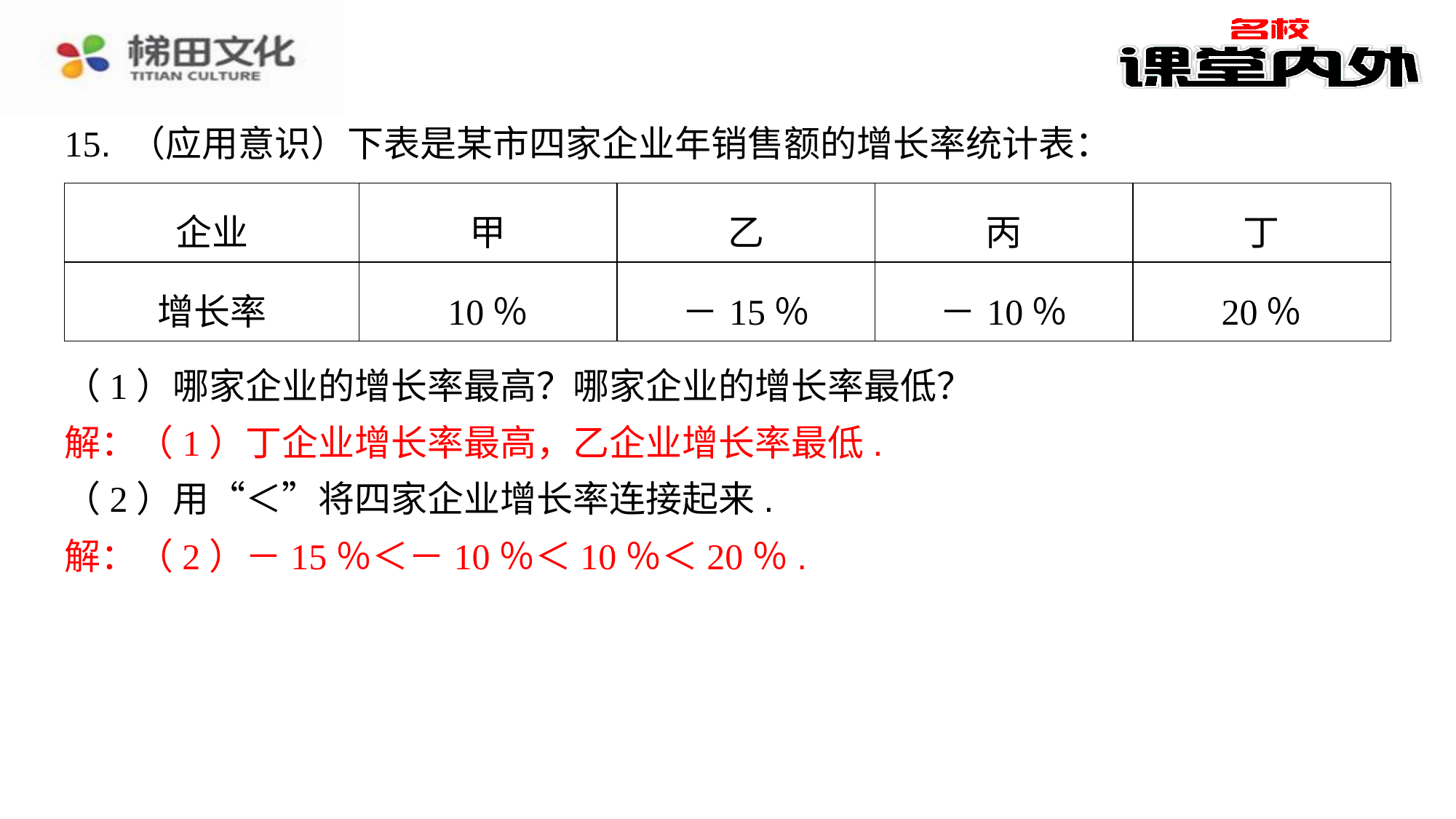

15. （应用意识）下表是某市四家企业年销售额的增长率统计表：
| 企业 | 甲 | 乙 | 丙 | 丁 |
| --- | --- | --- | --- | --- |
| 增长率 | 10％ | －15％ | －10％ | 20％ |
（1）哪家企业的增长率最高？哪家企业的增长率最低？
解：（1）丁企业增长率最高，乙企业增长率最低.
（2）用“＜”将四家企业增长率连接起来.
解：（2）－15％＜－10％＜10％＜20％.
解：（1）丁企业增长率最高，乙企业增长率最低.
解：（2）－15％＜－10％＜10％＜20％.